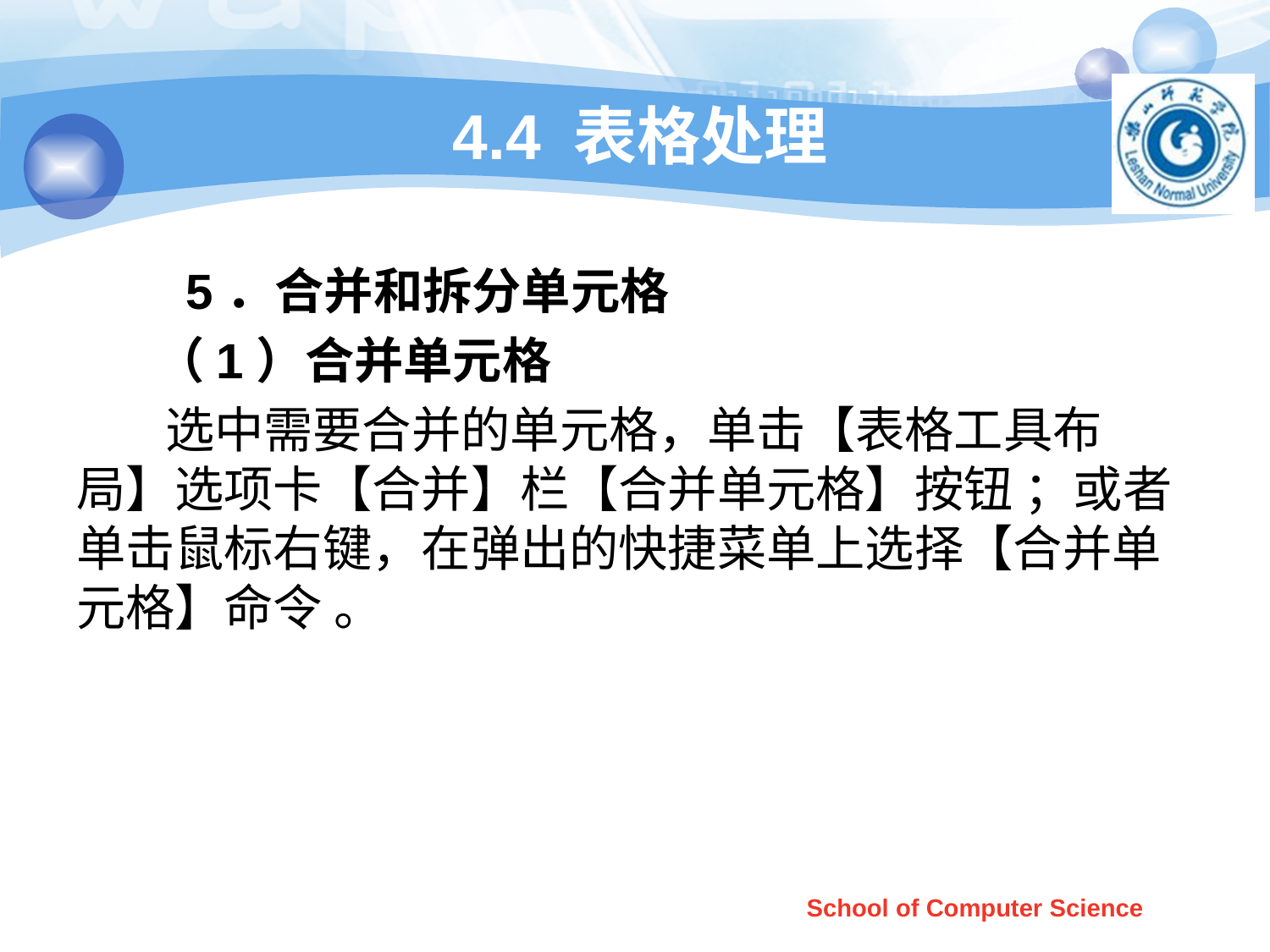

# 4.4 表格处理
        5．合并和拆分单元格
      （1）合并单元格
       选中需要合并的单元格，单击【表格工具布局】选项卡【合并】栏【合并单元格】按钮 ；或者单击鼠标右键，在弹出的快捷菜单上选择【合并单元格】命令 。

School of Computer Science